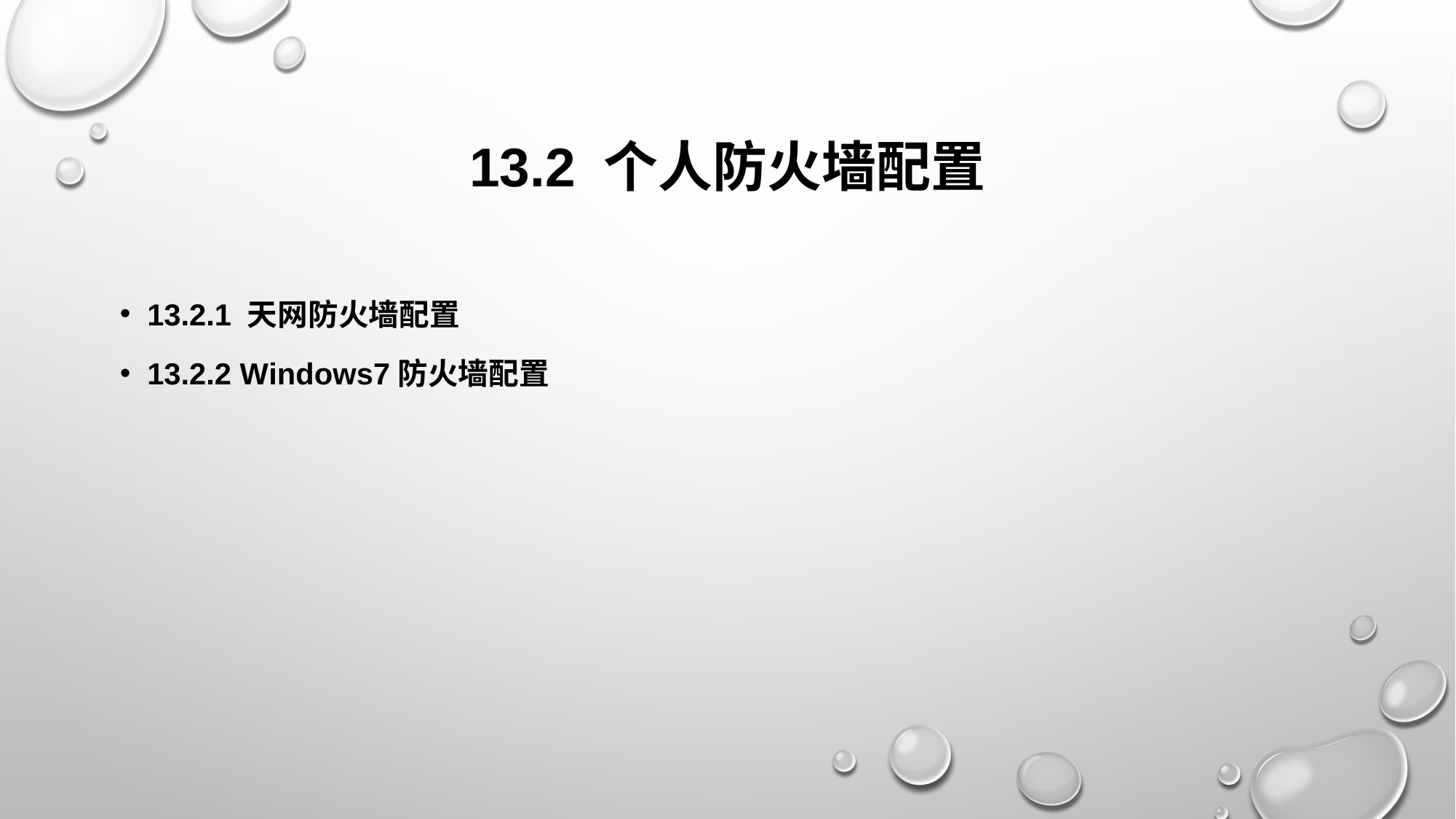

# 13.2 个人防火墙配置
13.2.1 天网防火墙配置
13.2.2 Windows7防火墙配置